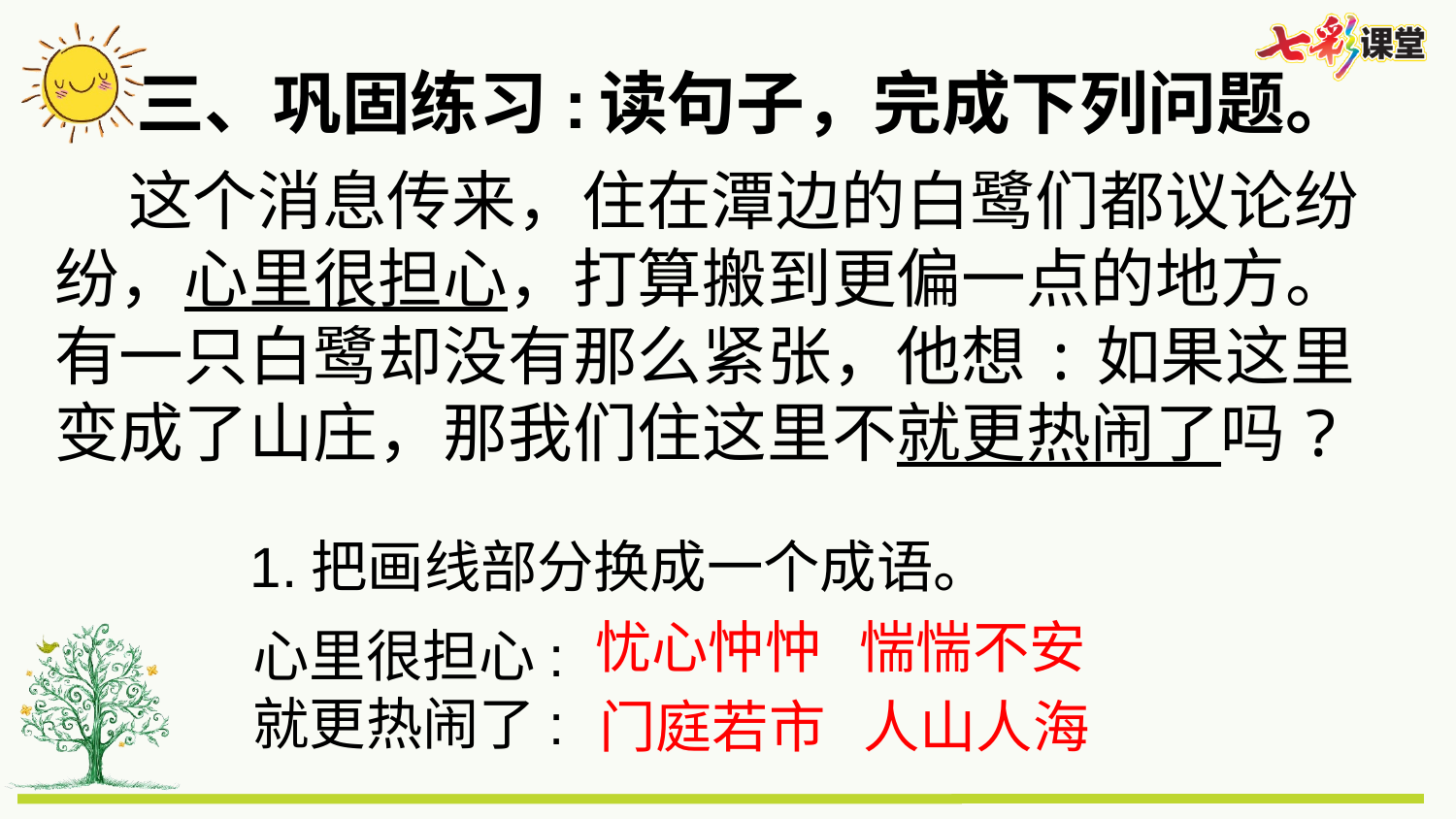

三、巩固练习:
读句子，完成下列问题。
    这个消息传来，住在潭边的白鹭们都议论纷纷，心里很担心，打算搬到更偏一点的地方。有一只白鹭却没有那么紧张，他想:如果这里变成了山庄，那我们住这里不就更热闹了吗?
1.把画线部分换成一个成语。
忧心忡忡   惴惴不安
心里很担心:
就更热闹了:
门庭若市   人山人海